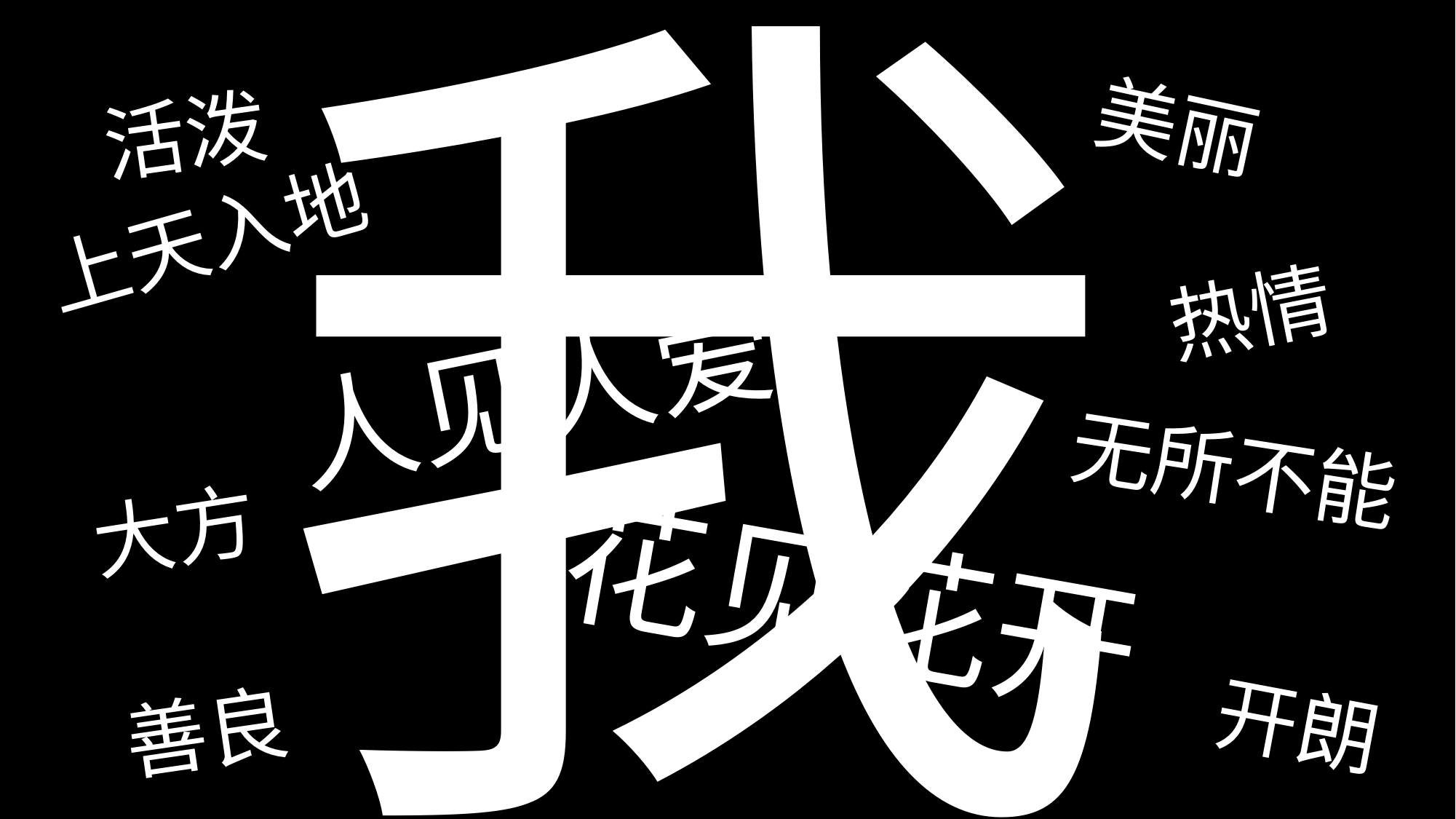

我
美丽
活泼
上天入地
热情
人见人爱
无所不能
大方
花见花开
开朗
善良